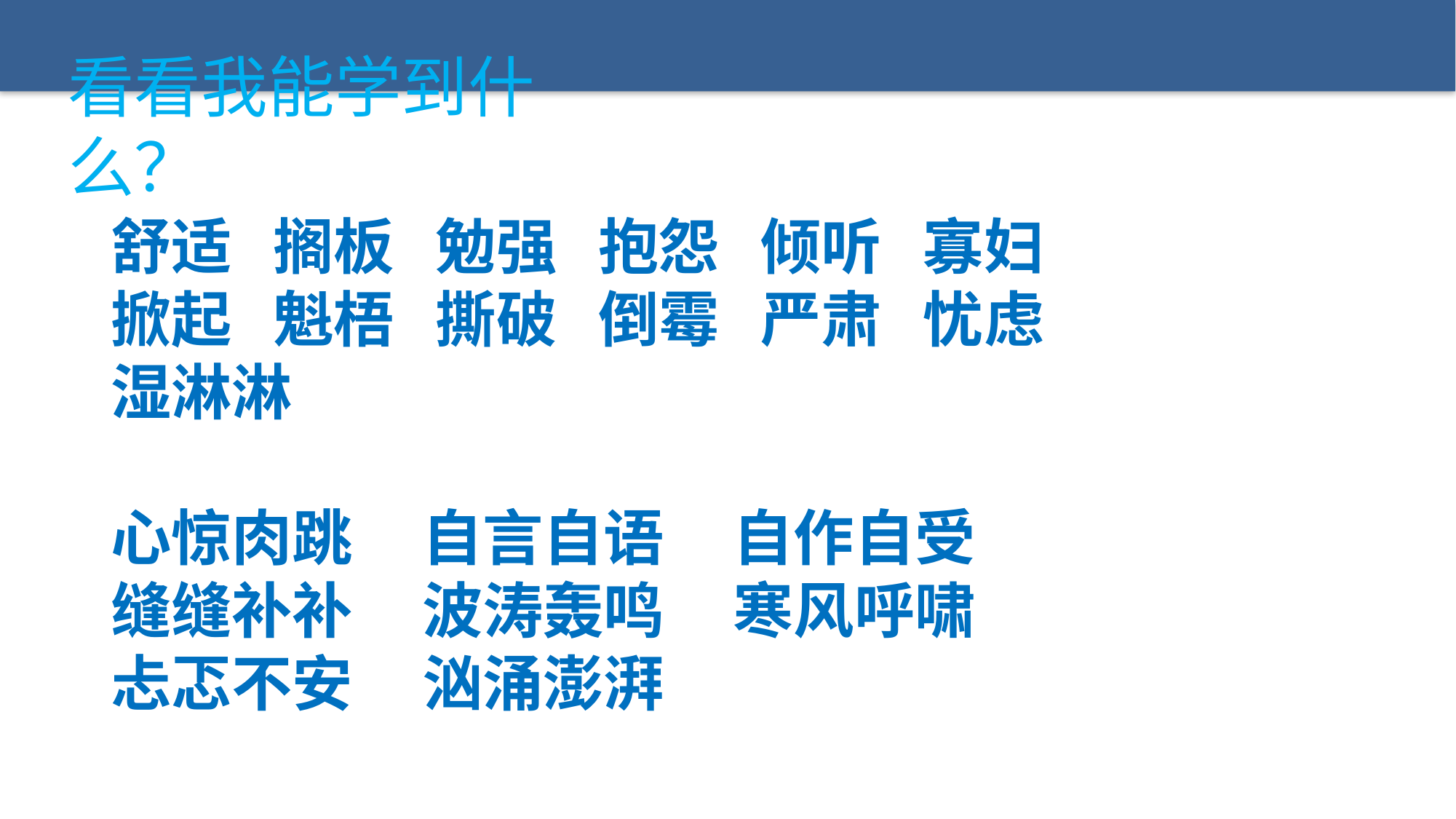

看看我能学到什么？
舒适   搁板   勉强   抱怨   倾听   寡妇
掀起   魁梧   撕破   倒霉   严肃   忧虑
湿淋淋

心惊肉跳     自言自语     自作自受
缝缝补补     波涛轰鸣     寒风呼啸
忐忑不安     汹涌澎湃